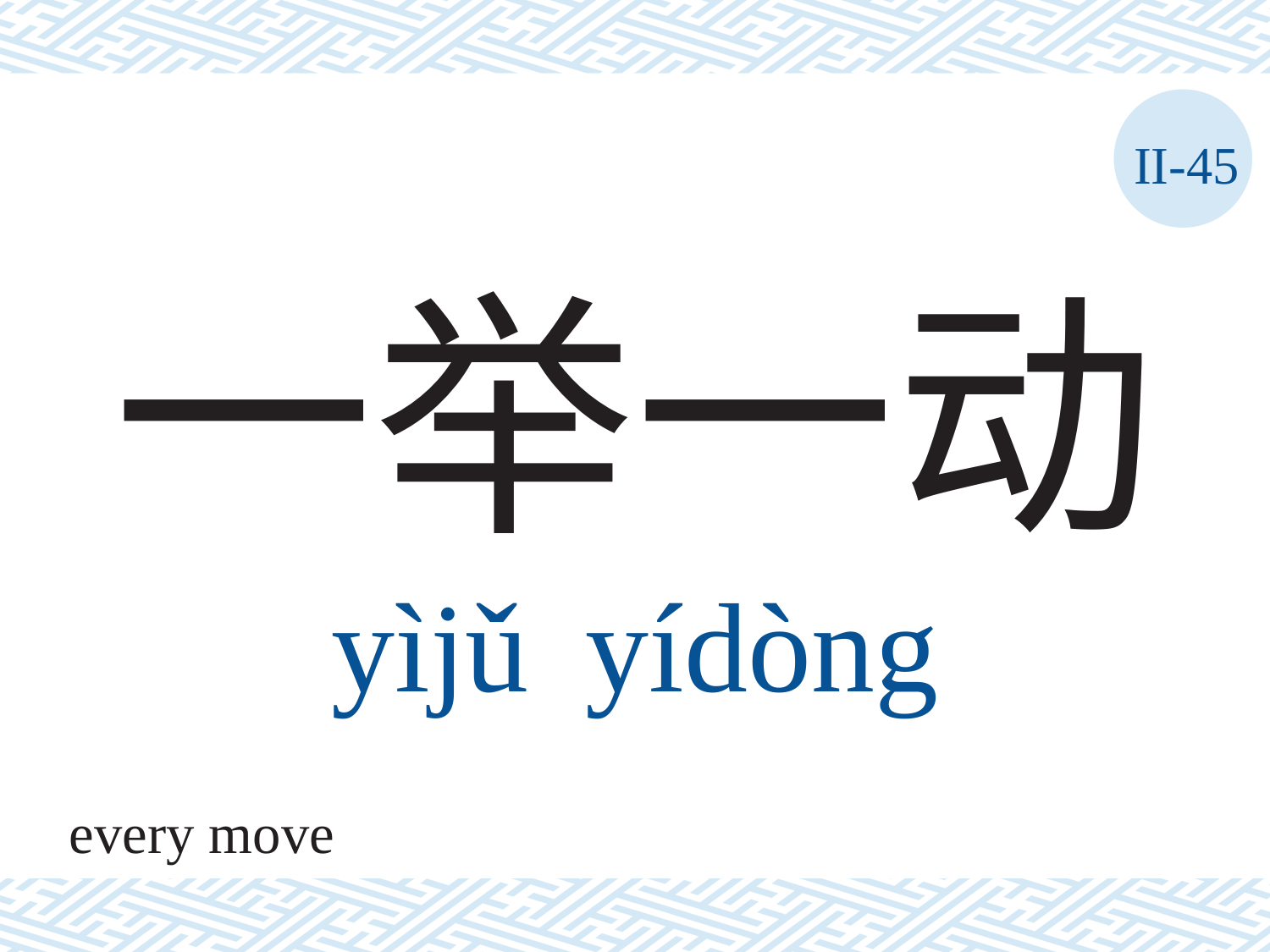

II-45
# 一举一动 yìjǔ	yídòng
every move